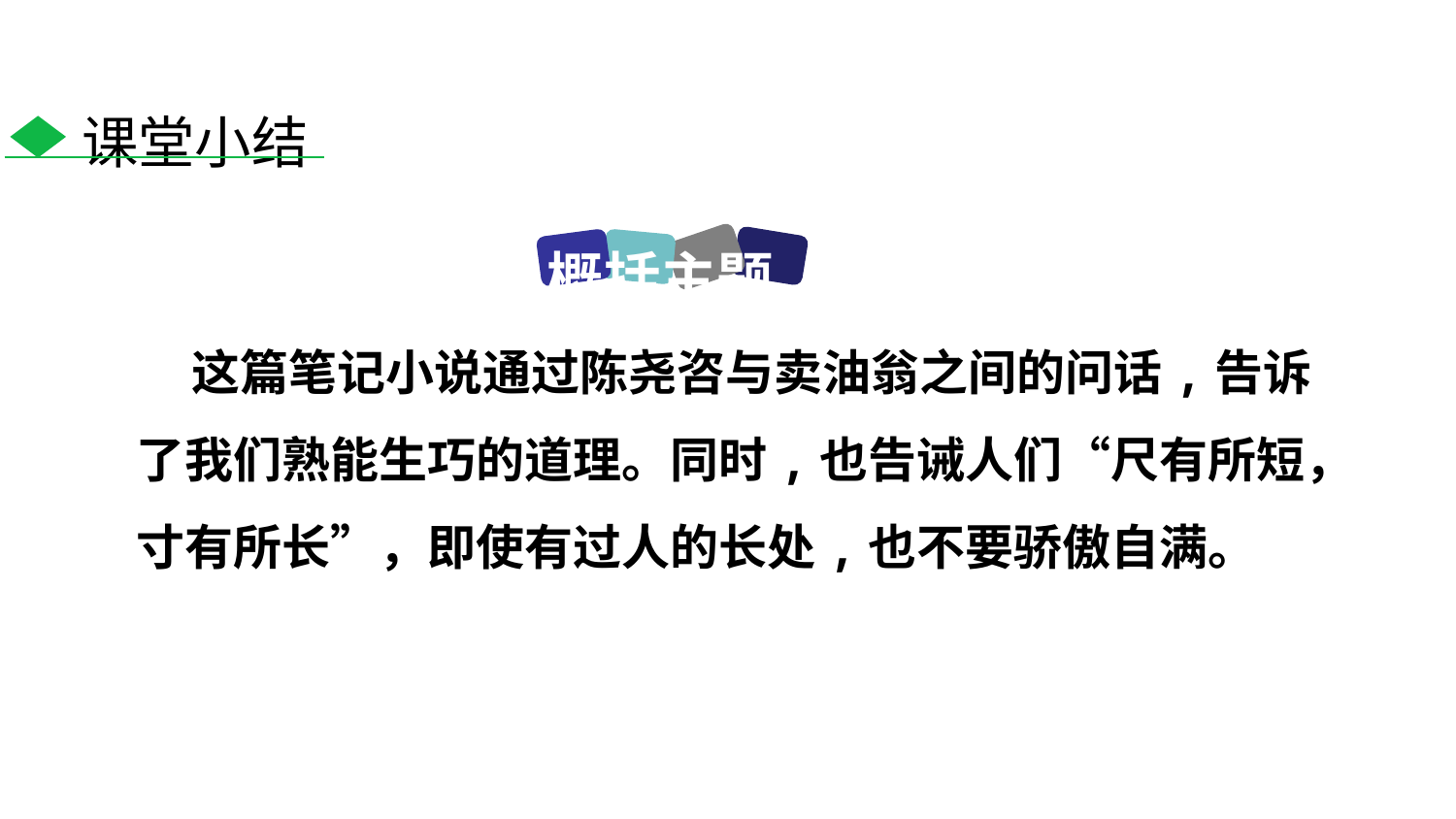

课堂小结

概括主题

    这篇笔记小说通过陈尧咨与卖油翁之间的问话,告诉了我们熟能生巧的道理。同时,也告诫人们“尺有所短，寸有所长”，即使有过人的长处,也不要骄傲自满。